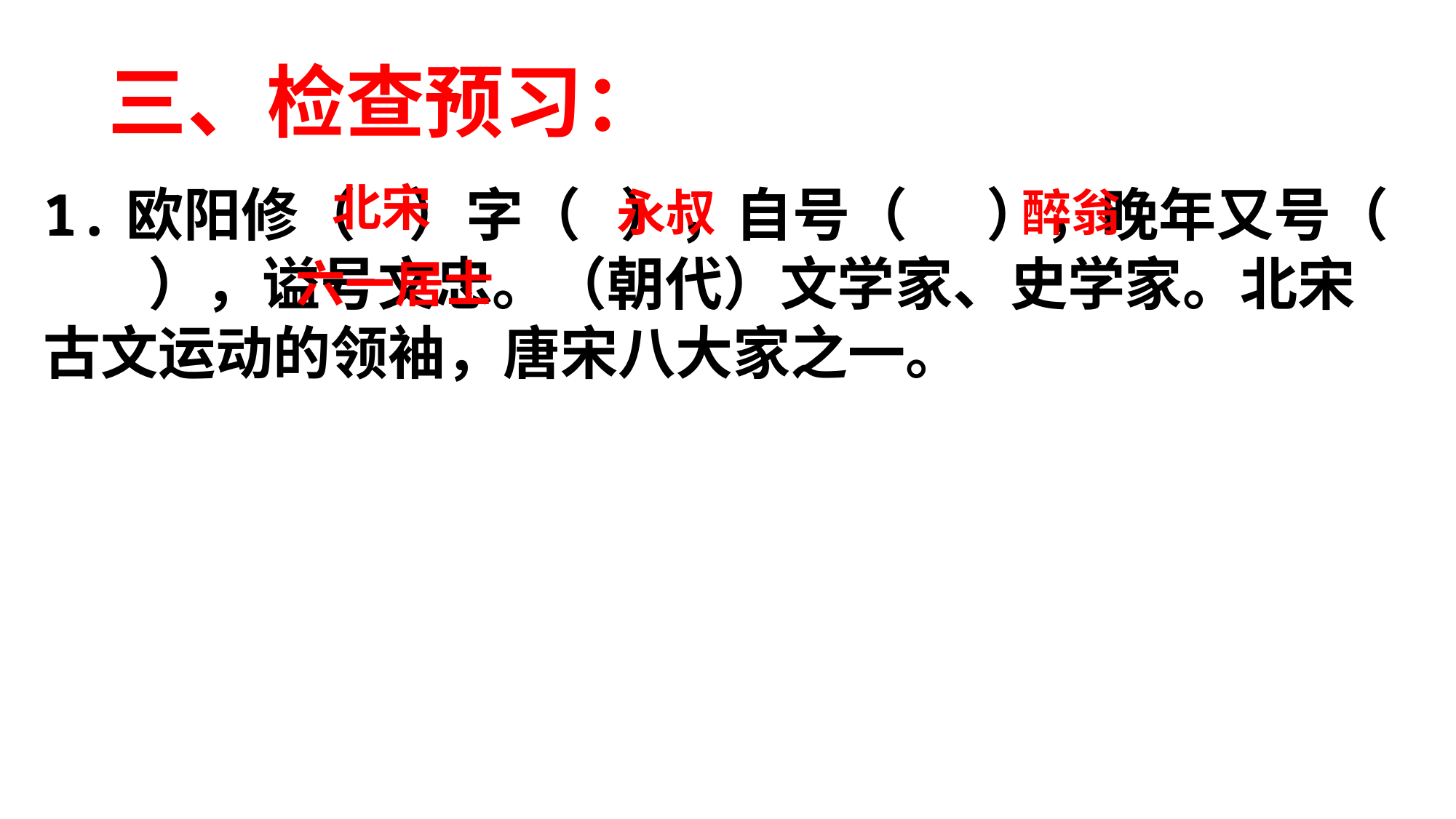

# 三、检查预习：
北宋
1.欧阳修（    ）字（   ），自号（      ），晚年又号（         ），谥号文忠。（朝代）文学家、史学家。北宋古文运动的领袖，唐宋八大家之一。

永叔
醉翁
六一居士